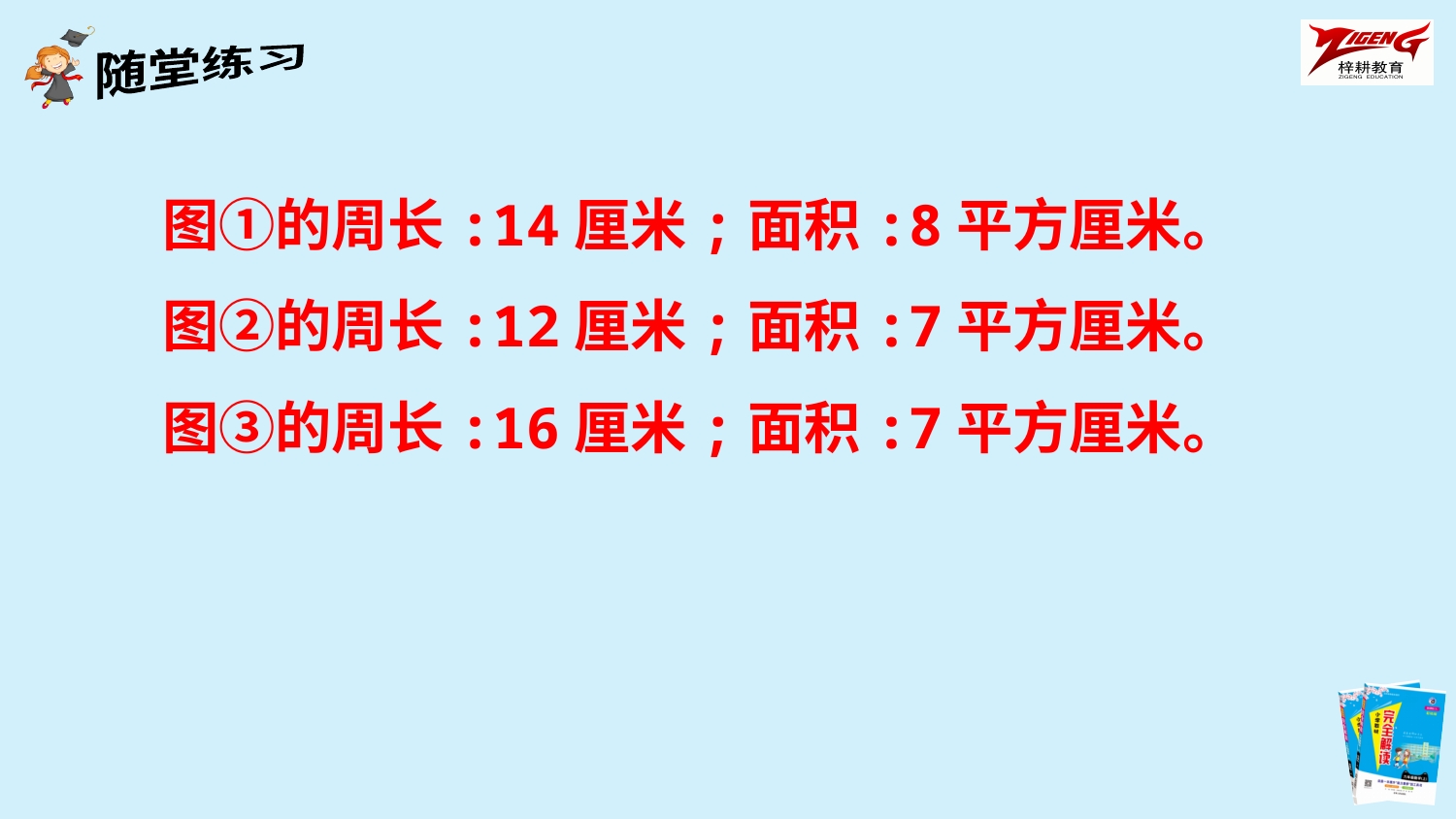

图①的周长:14厘米;面积:8平方厘米。
图②的周长:12厘米;面积:7平方厘米。
图③的周长:16厘米;面积:7平方厘米。